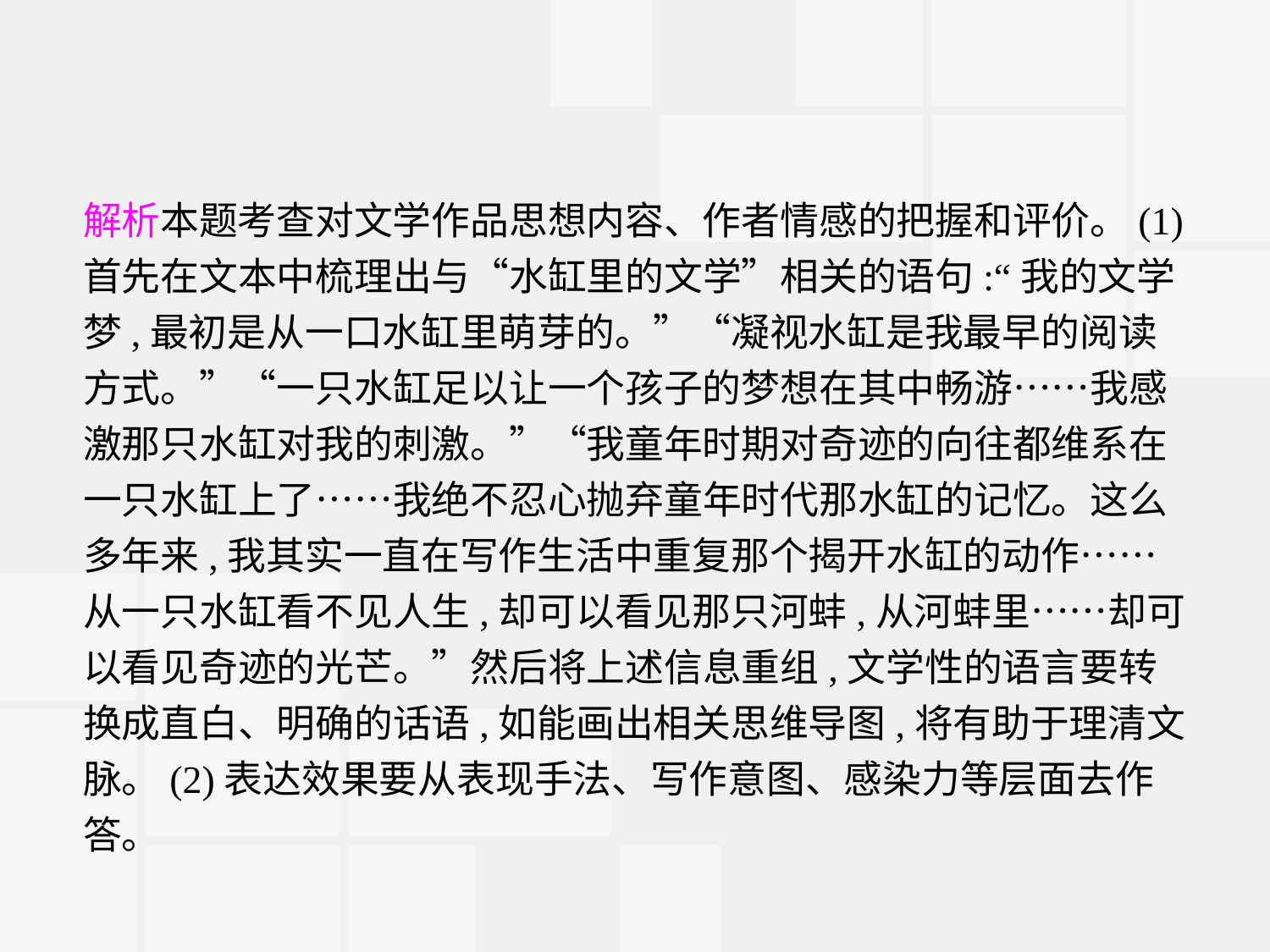

解析本题考查对文学作品思想内容、作者情感的把握和评价。(1)首先在文本中梳理出与“水缸里的文学”相关的语句:“我的文学梦,最初是从一口水缸里萌芽的。”“凝视水缸是我最早的阅读方式。”“一只水缸足以让一个孩子的梦想在其中畅游……我感激那只水缸对我的刺激。”“我童年时期对奇迹的向往都维系在一只水缸上了……我绝不忍心抛弃童年时代那水缸的记忆。这么多年来,我其实一直在写作生活中重复那个揭开水缸的动作……从一只水缸看不见人生,却可以看见那只河蚌,从河蚌里……却可以看见奇迹的光芒。”然后将上述信息重组,文学性的语言要转换成直白、明确的话语,如能画出相关思维导图,将有助于理清文脉。(2)表达效果要从表现手法、写作意图、感染力等层面去作答。